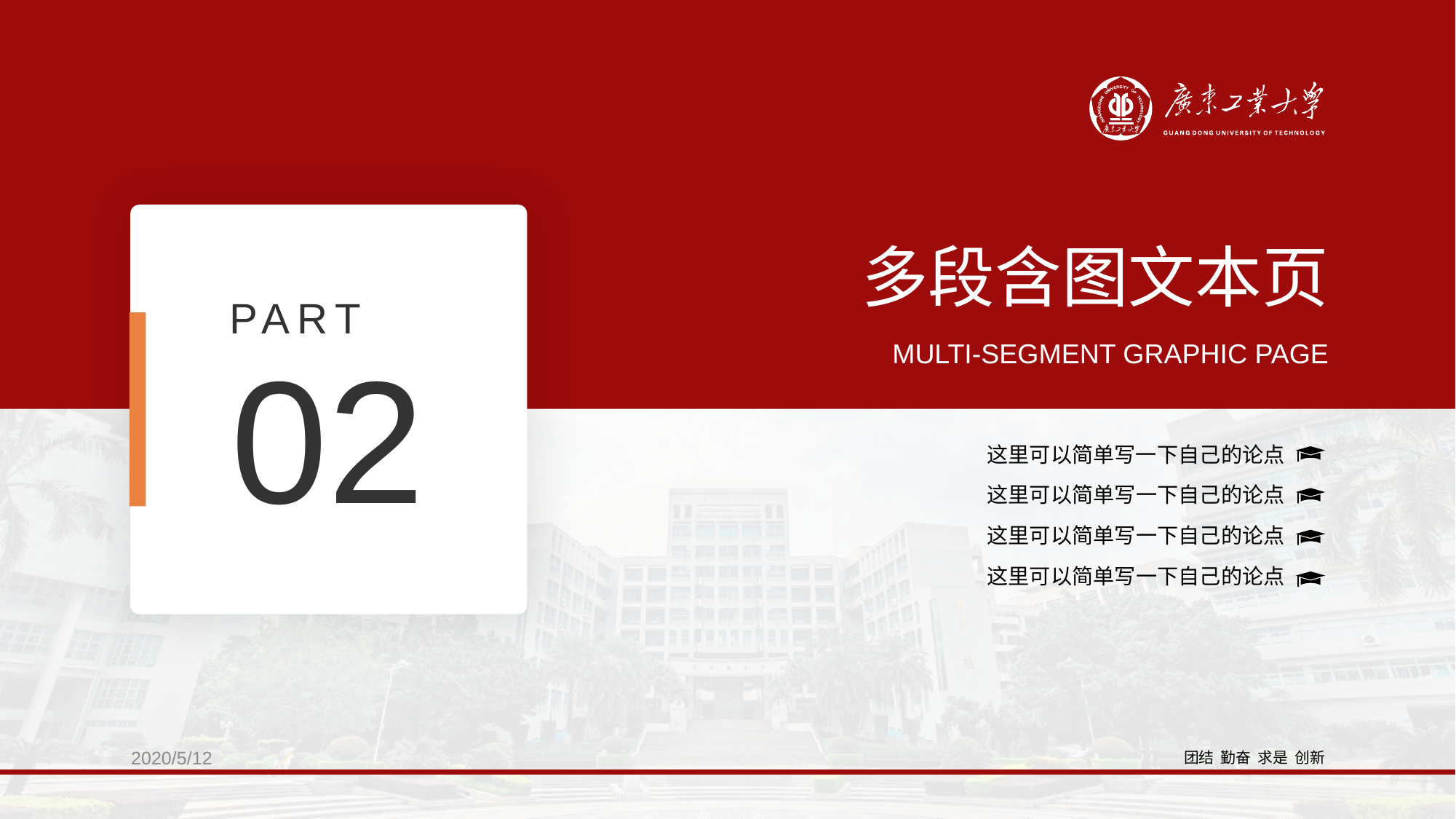

多段含图文本页
PART
MULTI-SEGMENT GRAPHIC PAGE
02
这里可以简单写一下自己的论点
这里可以简单写一下自己的论点
这里可以简单写一下自己的论点
这里可以简单写一下自己的论点